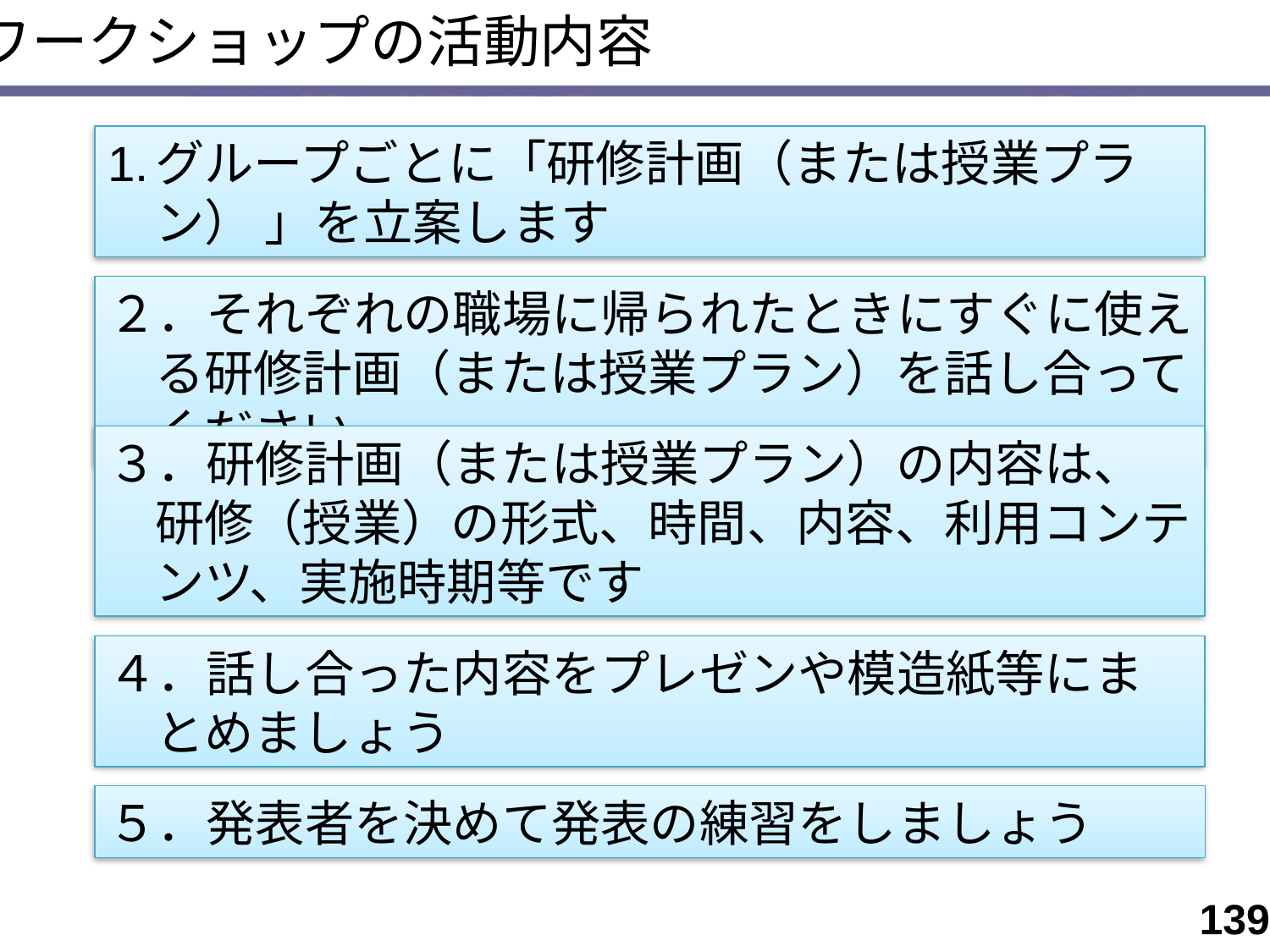

ワークショップの活動内容
グループごとに「研修計画（または授業プラン） 」を立案します
２．それぞれの職場に帰られたときにすぐに使える研修計画（または授業プラン）を話し合ってください
３．研修計画（または授業プラン）の内容は、研修（授業）の形式、時間、内容、利用コンテンツ、実施時期等です
４．話し合った内容をプレゼンや模造紙等にまとめましょう
５．発表者を決めて発表の練習をしましょう
139